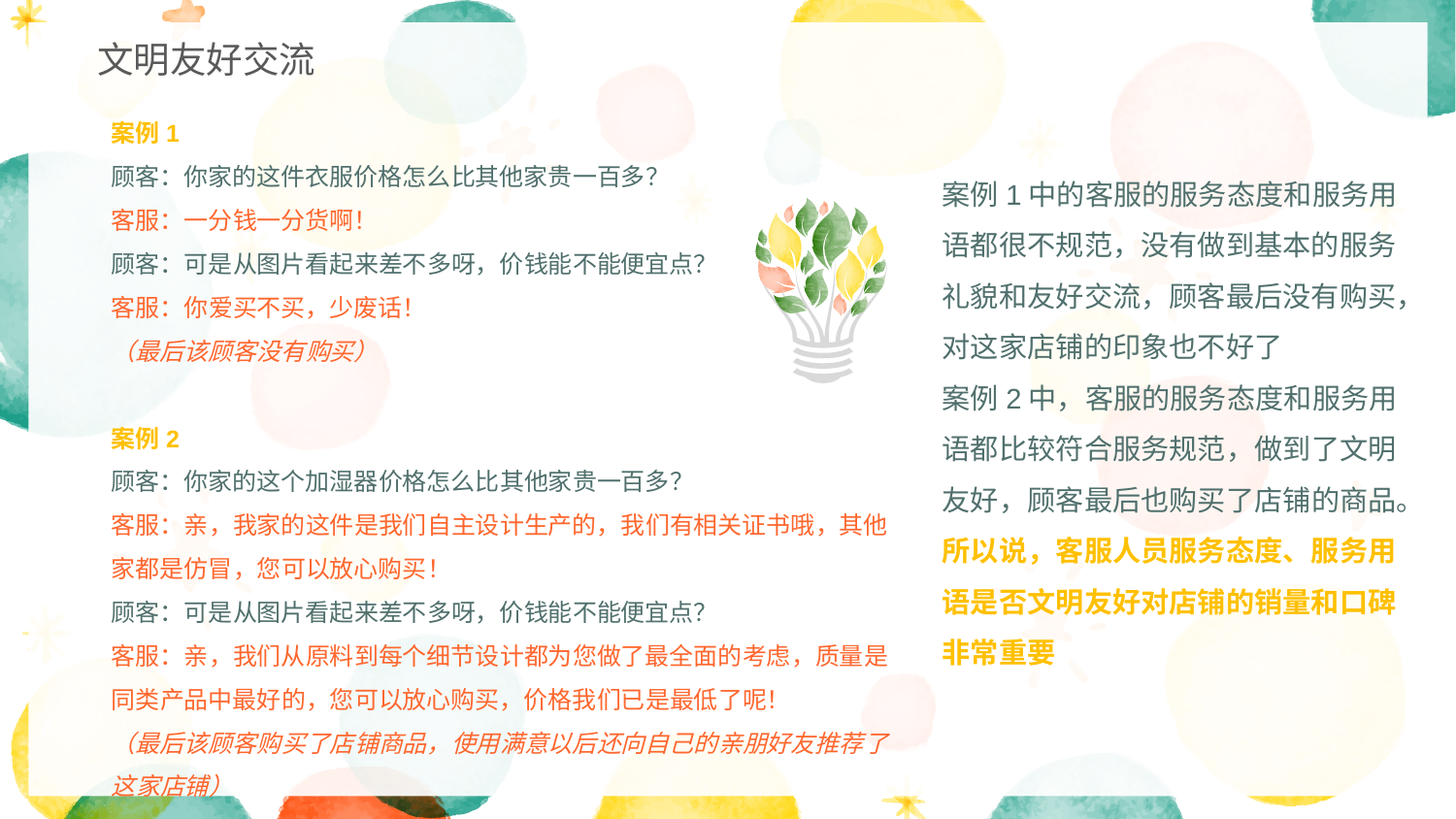

文明友好交流
案例1
顾客：你家的这件衣服价格怎么比其他家贵一百多？
客服：一分钱一分货啊！
顾客：可是从图片看起来差不多呀，价钱能不能便宜点？
客服：你爱买不买，少废话！
（最后该顾客没有购买）

案例2
顾客：你家的这个加湿器价格怎么比其他家贵一百多？
客服：亲，我家的这件是我们自主设计生产的，我们有相关证书哦，其他家都是仿冒，您可以放心购买！
顾客：可是从图片看起来差不多呀，价钱能不能便宜点？
客服：亲，我们从原料到每个细节设计都为您做了最全面的考虑，质量是同类产品中最好的，您可以放心购买，价格我们已是最低了呢！
（最后该顾客购买了店铺商品，使用满意以后还向自己的亲朋好友推荐了这家店铺）
案例1中的客服的服务态度和服务用语都很不规范，没有做到基本的服务礼貌和友好交流，顾客最后没有购买，对这家店铺的印象也不好了
案例2中，客服的服务态度和服务用语都比较符合服务规范，做到了文明友好，顾客最后也购买了店铺的商品。
所以说，客服人员服务态度、服务用语是否文明友好对店铺的销量和口碑非常重要